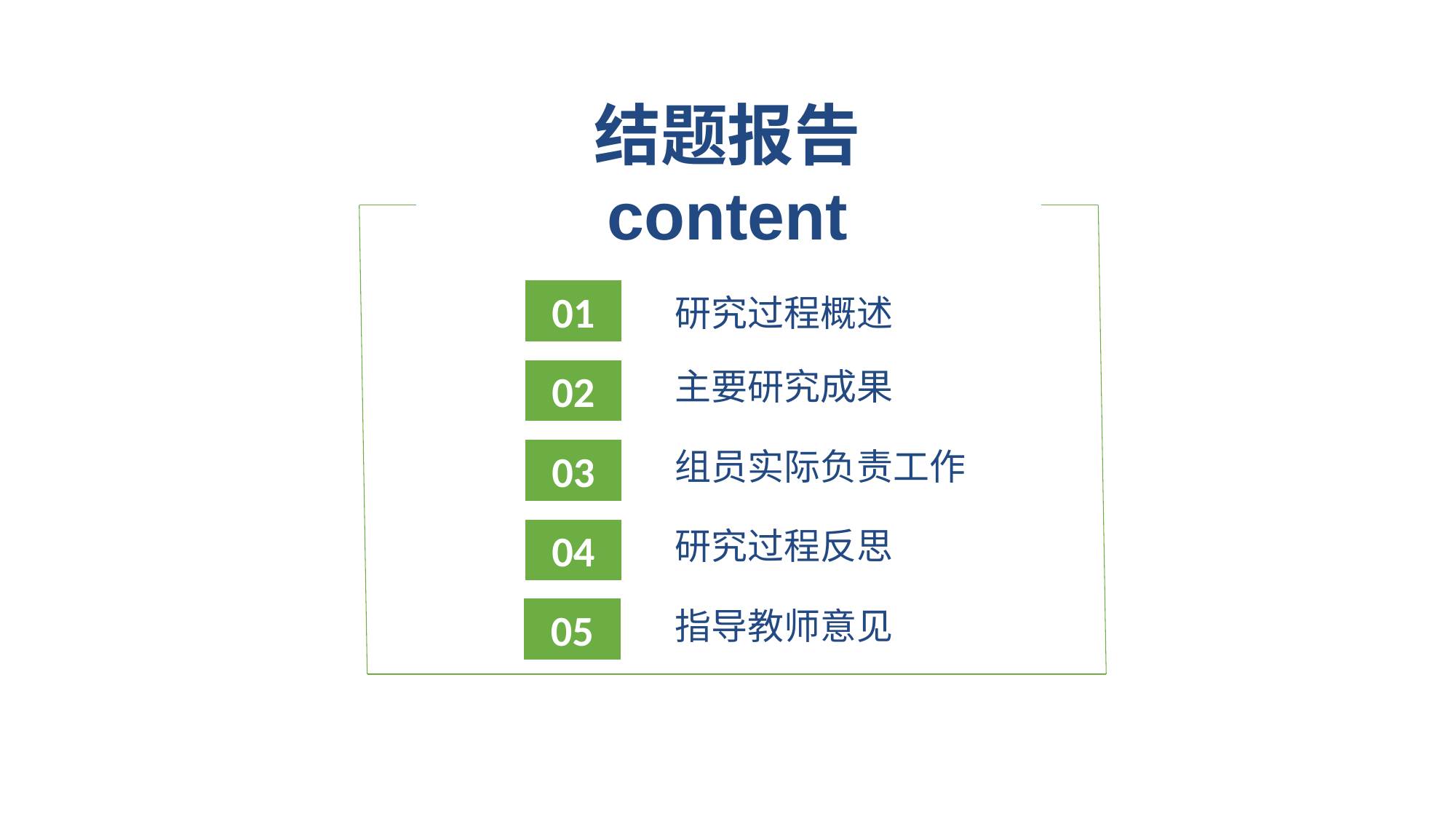

结题报告 content
01
研究过程概述
主要研究成果
02
组员实际负责工作
03
研究过程反思
04
指导教师意见
05